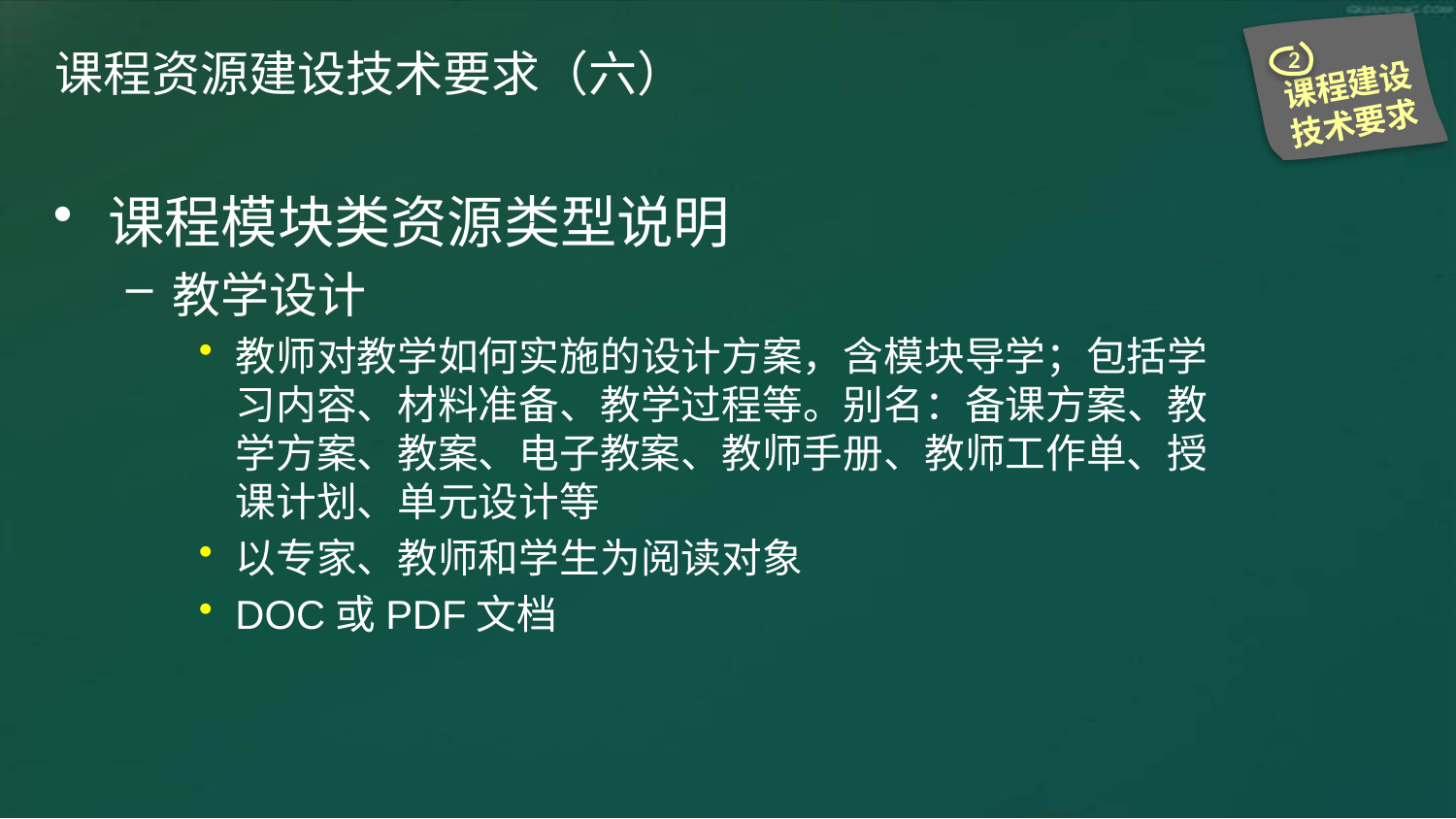

2

课程建设技术要求
# 课程资源建设技术要求（六）
课程模块类资源类型说明
教学设计
教师对教学如何实施的设计方案，含模块导学；包括学习内容、材料准备、教学过程等。别名：备课方案、教学方案、教案、电子教案、教师手册、教师工作单、授课计划、单元设计等
以专家、教师和学生为阅读对象
DOC或PDF文档